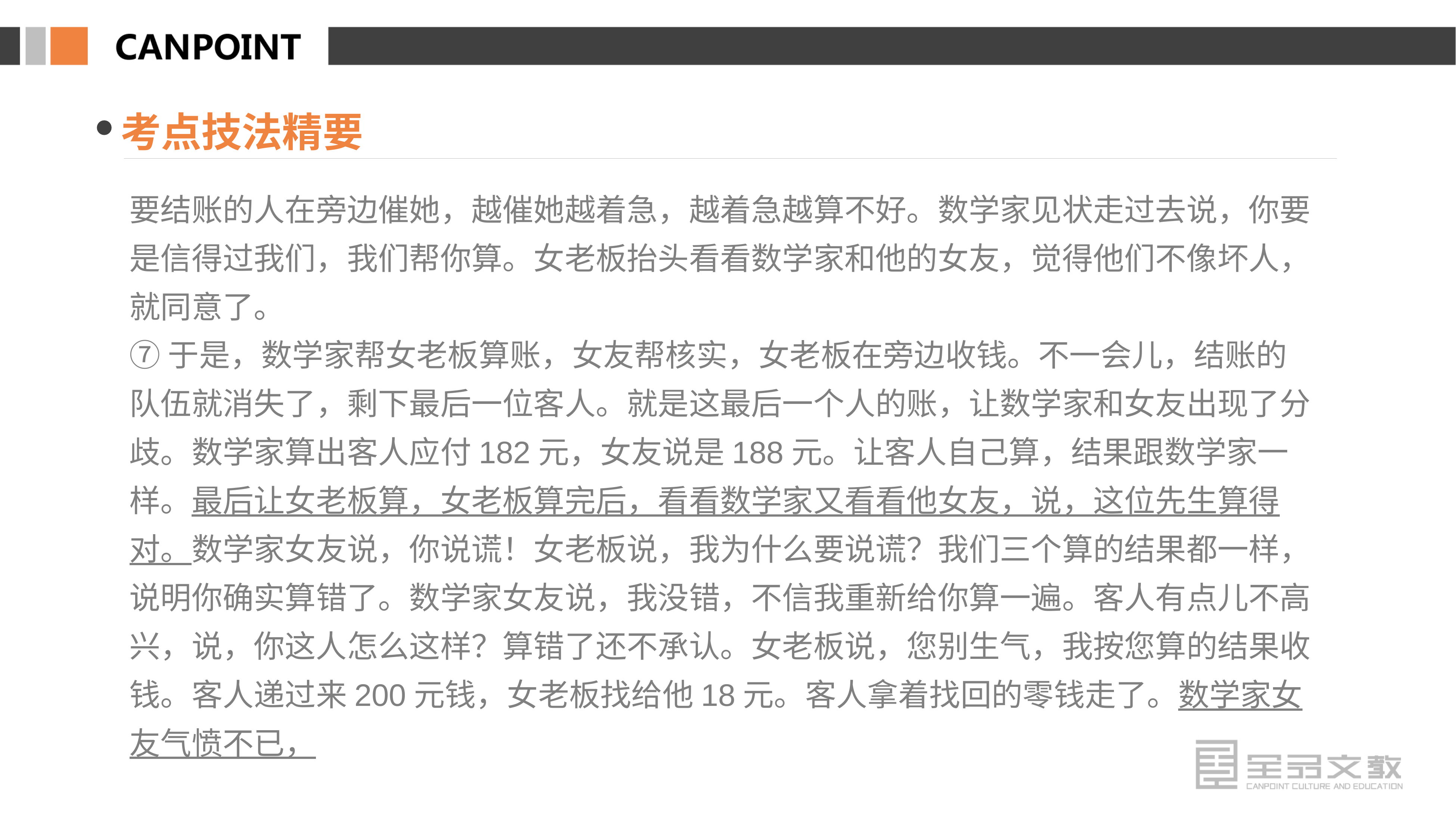

考点技法精要

要结账的人在旁边催她，越催她越着急，越着急越算不好。数学家见状走过去说，你要是信得过我们，我们帮你算。女老板抬头看看数学家和他的女友，觉得他们不像坏人，就同意了。
⑦于是，数学家帮女老板算账，女友帮核实，女老板在旁边收钱。不一会儿，结账的队伍就消失了，剩下最后一位客人。就是这最后一个人的账，让数学家和女友出现了分歧。数学家算出客人应付182元，女友说是188元。让客人自己算，结果跟数学家一样。最后让女老板算，女老板算完后，看看数学家又看看他女友，说，这位先生算得对。数学家女友说，你说谎！女老板说，我为什么要说谎？我们三个算的结果都一样，说明你确实算错了。数学家女友说，我没错，不信我重新给你算一遍。客人有点儿不高兴，说，你这人怎么这样？算错了还不承认。女老板说，您别生气，我按您算的结果收钱。客人递过来200元钱，女老板找给他18元。客人拿着找回的零钱走了。数学家女友气愤不已，